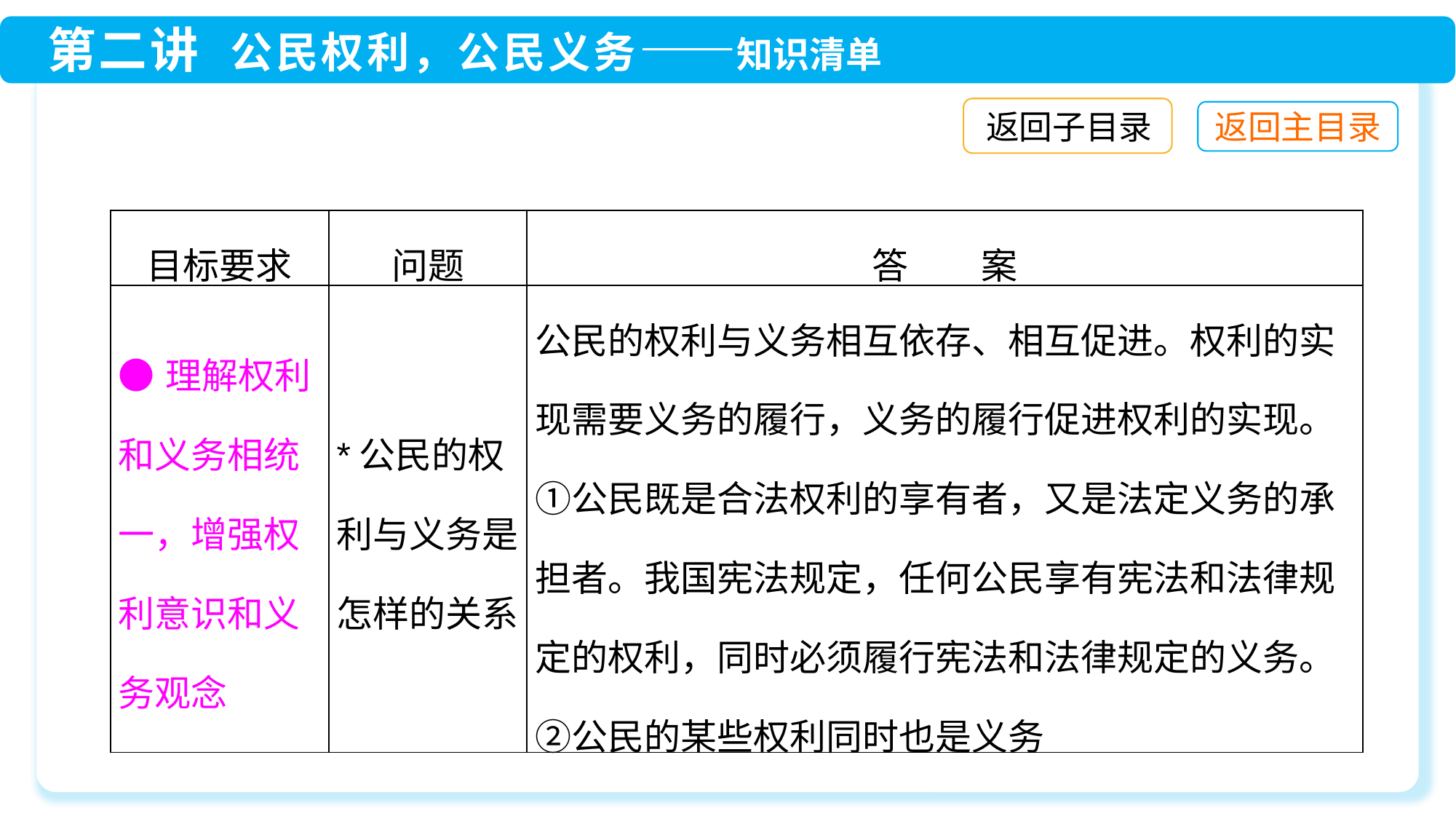

返回子目录
| 目标要求 | 问题 | 答　　案 |
| --- | --- | --- |
| ●理解权利和义务相统一，增强权利意识和义务观念 | \*公民的权利与义务是怎样的关系 | 公民的权利与义务相互依存、相互促进。权利的实现需要义务的履行，义务的履行促进权利的实现。①公民既是合法权利的享有者，又是法定义务的承担者。我国宪法规定，任何公民享有宪法和法律规定的权利，同时必须履行宪法和法律规定的义务。②公民的某些权利同时也是义务 |